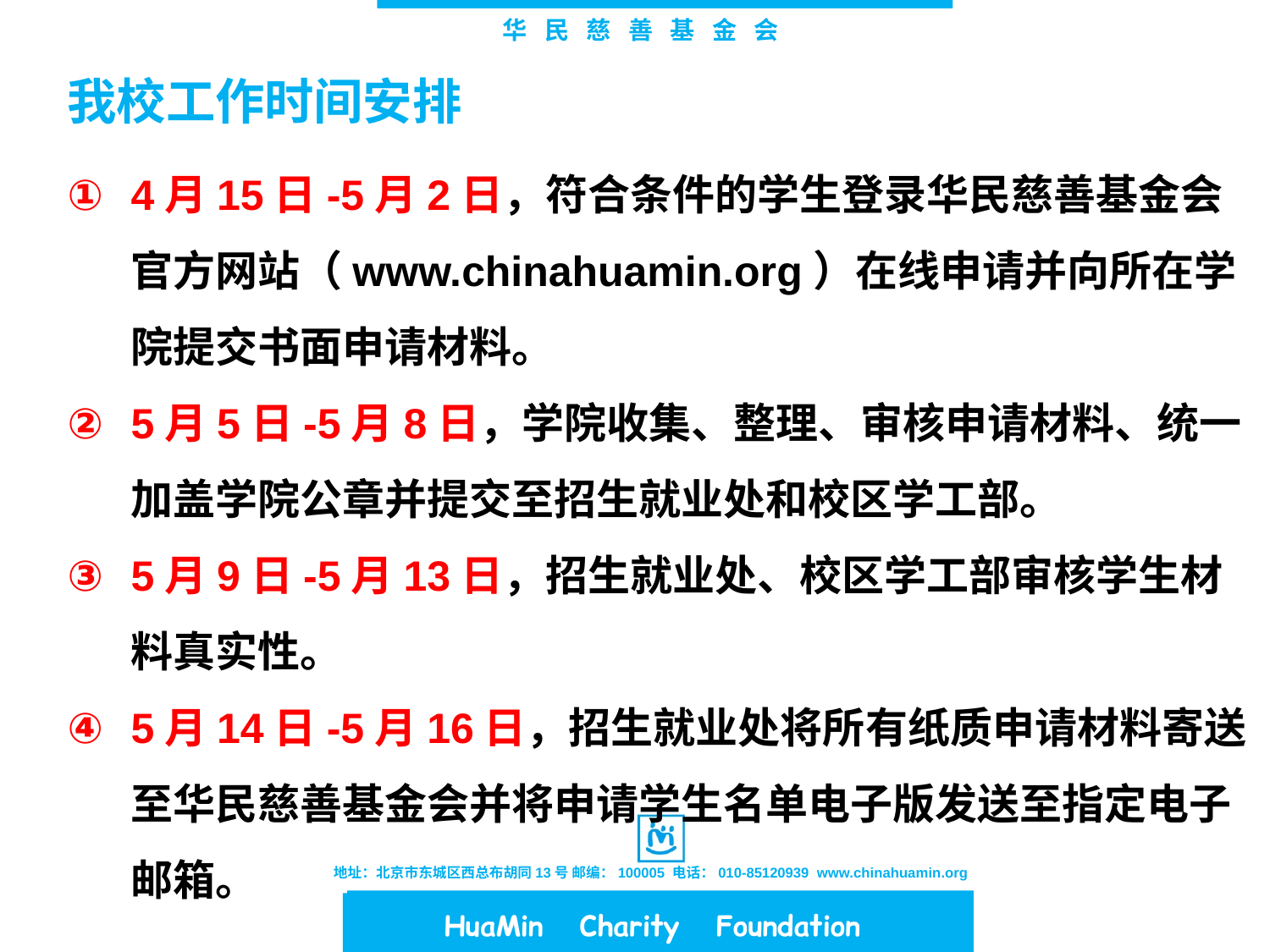

#

我校工作时间安排
4月15日-5月2日，符合条件的学生登录华民慈善基金会官方网站（www.chinahuamin.org）在线申请并向所在学院提交书面申请材料。
5月5日-5月8日，学院收集、整理、审核申请材料、统一加盖学院公章并提交至招生就业处和校区学工部。
5月9日-5月13日，招生就业处、校区学工部审核学生材料真实性。
5月14日-5月16日，招生就业处将所有纸质申请材料寄送至华民慈善基金会并将申请学生名单电子版发送至指定电子邮箱。

 HuaMin   Charity   Foundation

 HuaMin   Charity   Foundation